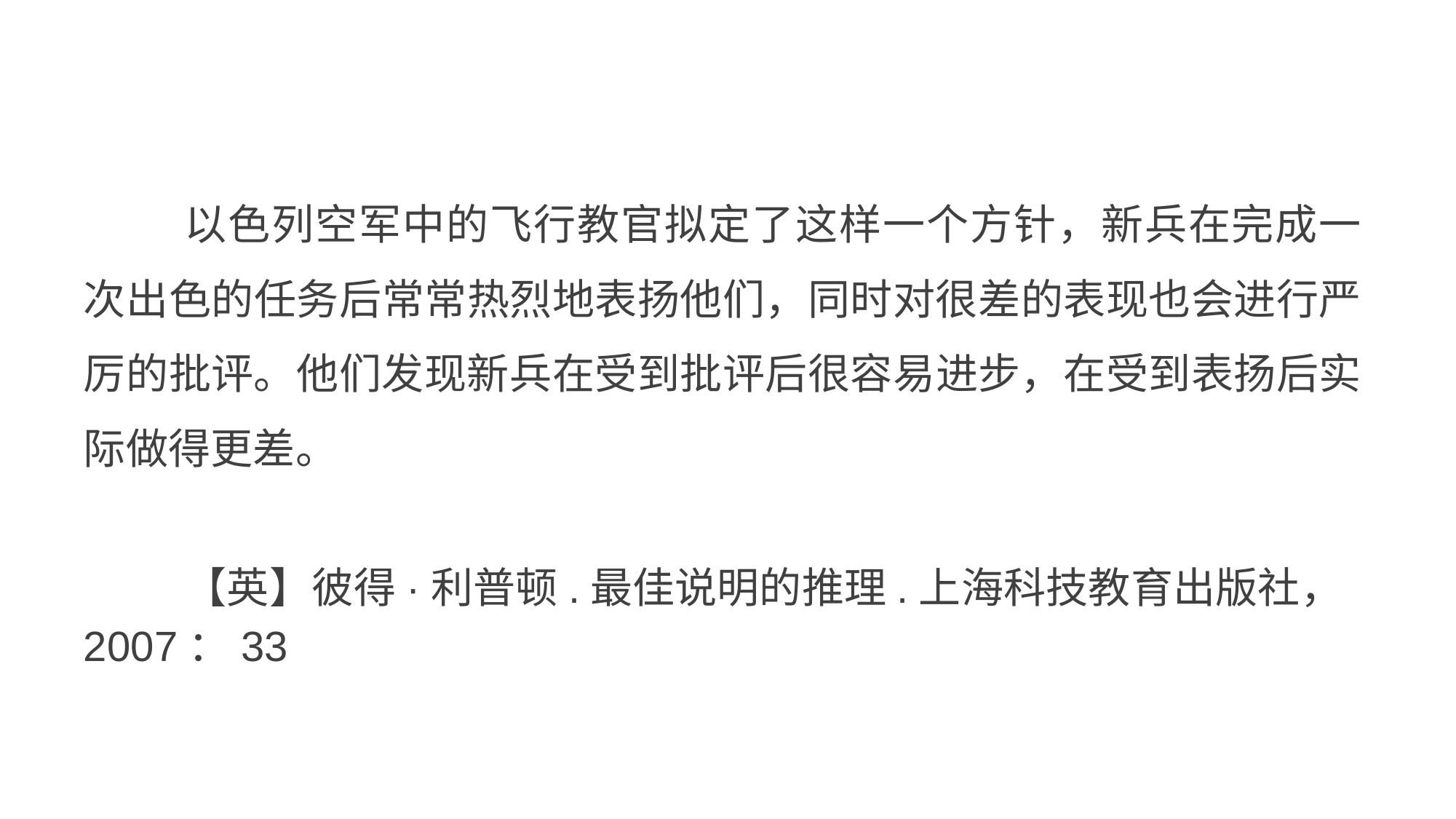

以色列空军中的飞行教官拟定了这样一个方针，新兵在完成一 次出色的任务后常常热烈地表扬他们，同时对很差的表现也会进行严 厉的批评。他们发现新兵在受到批评后很容易进步，在受到表扬后实 际做得更差。
【英】彼得·利普顿.最佳说明的推理.上海科技教育出版社，2007：33